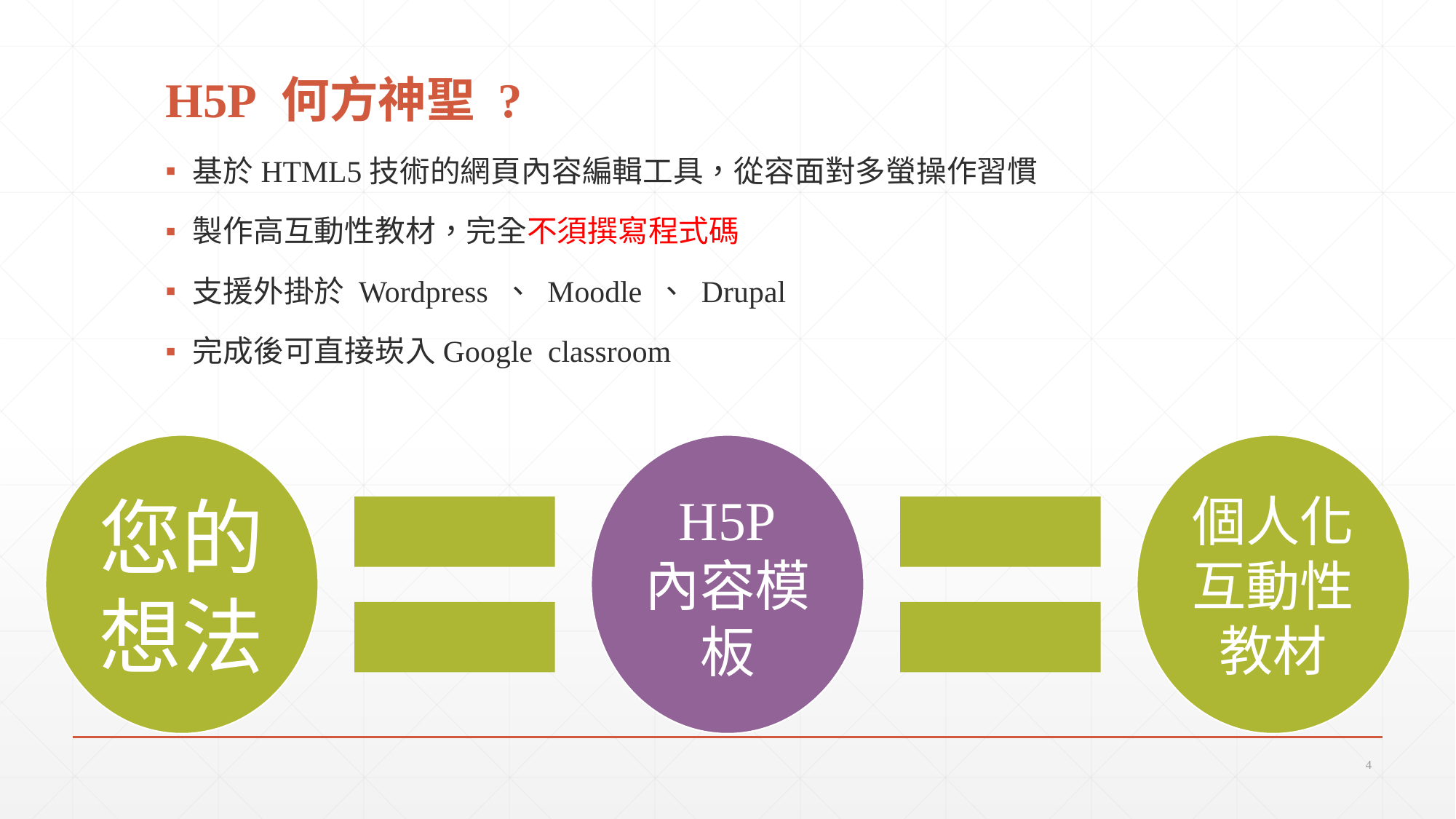

# H5P 何方神聖 ?
基於HTML5技術的網頁內容編輯工具，從容面對多螢操作習慣
製作高互動性教材，完全不須撰寫程式碼
支援外掛於 Wordpress 、 Moodle 、 Drupal
完成後可直接崁入Google  classroom
您的想法
H5P
內容模板
個人化
互動性教材
4